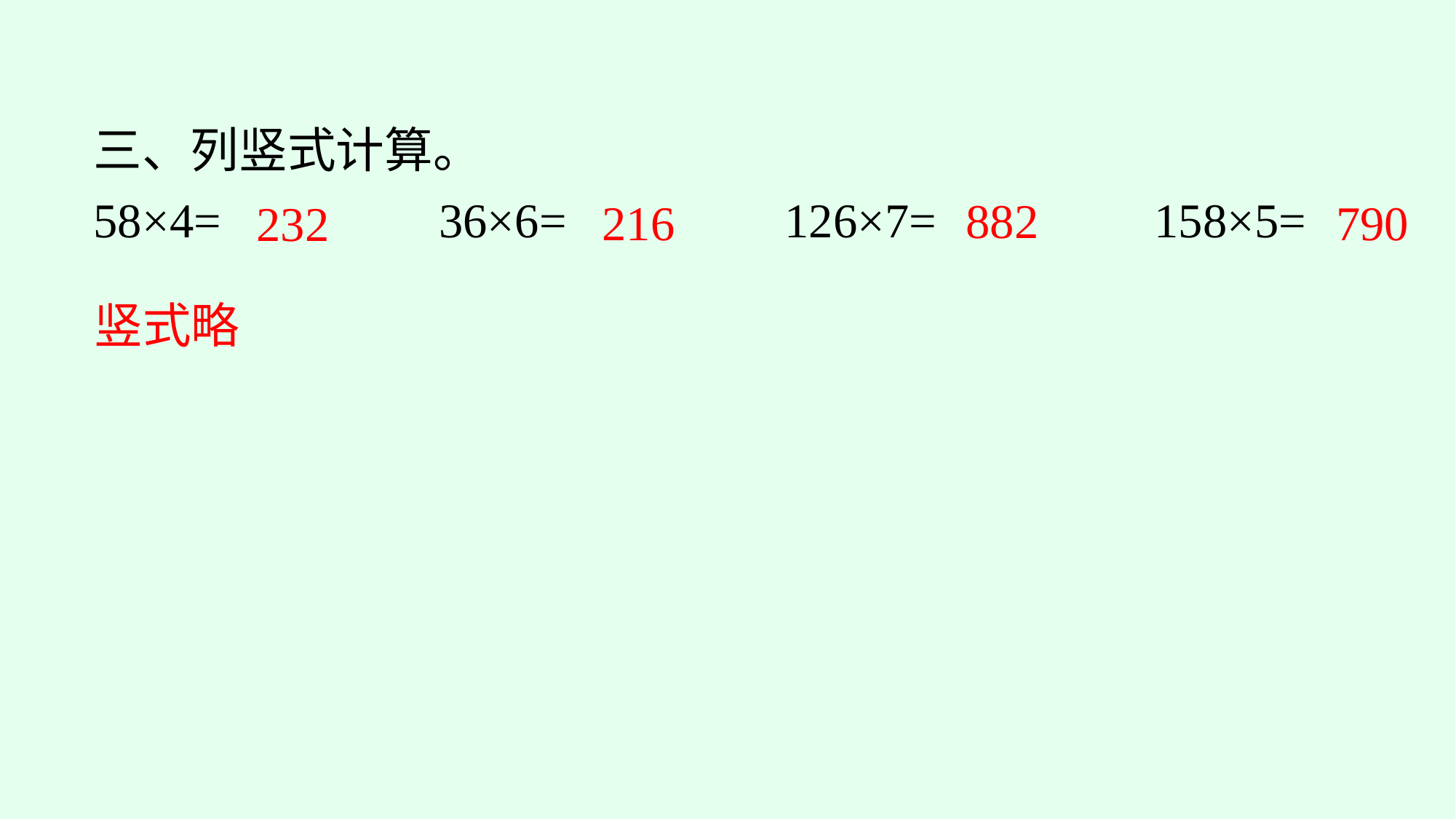

三、列竖式计算。
58×4=　　　　36×6=　　　　126×7=　　　　158×5=
882
790
216
232
竖式略